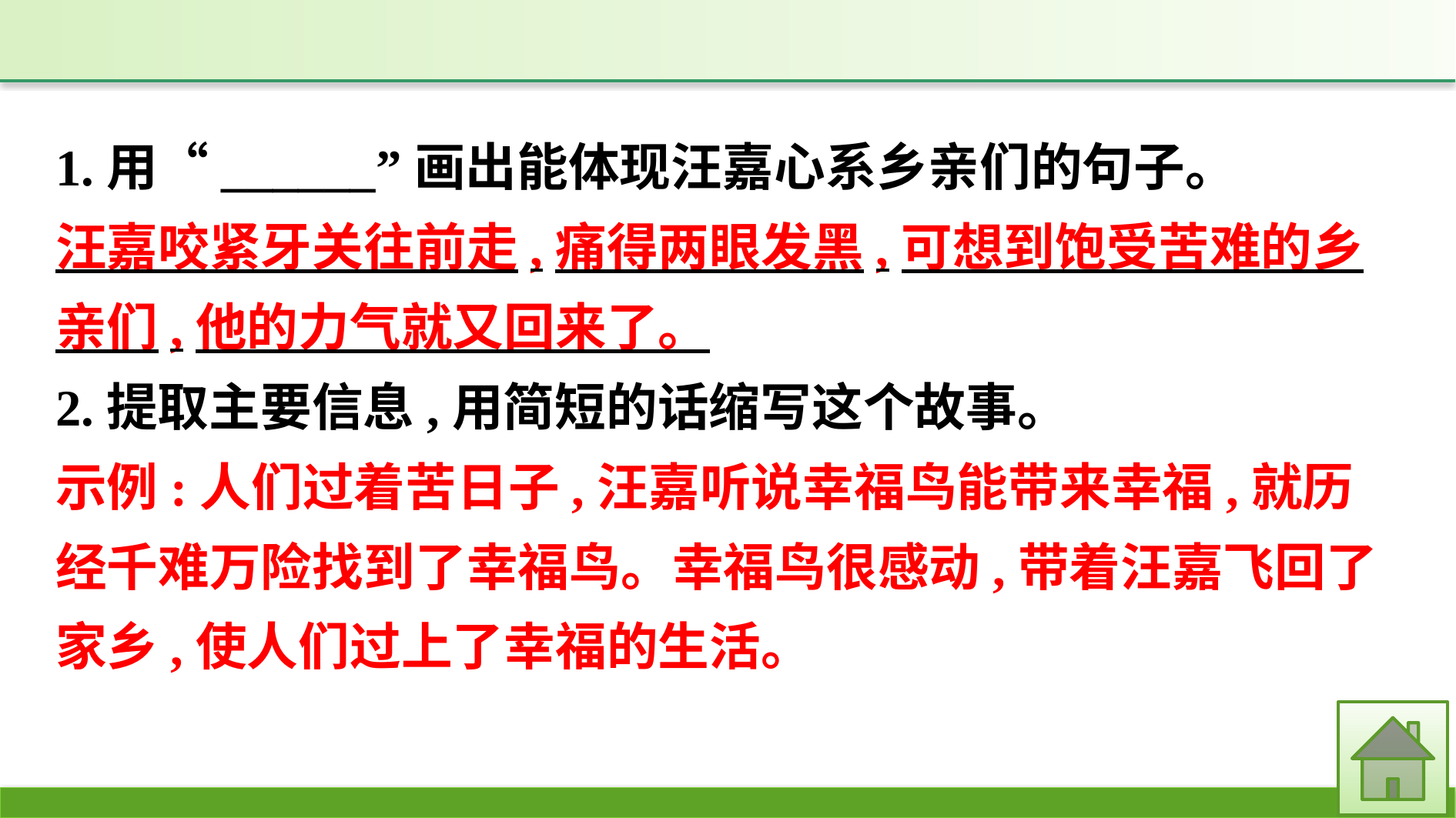

1.用“______”画出能体现汪嘉心系乡亲们的句子。
汪嘉咬紧牙关往前走,痛得两眼发黑,可想到饱受苦难的乡亲们,他的力气就又回来了。
2.提取主要信息,用简短的话缩写这个故事。
示例:人们过着苦日子,汪嘉听说幸福鸟能带来幸福,就历经千难万险找到了幸福鸟。幸福鸟很感动,带着汪嘉飞回了家乡,使人们过上了幸福的生活。